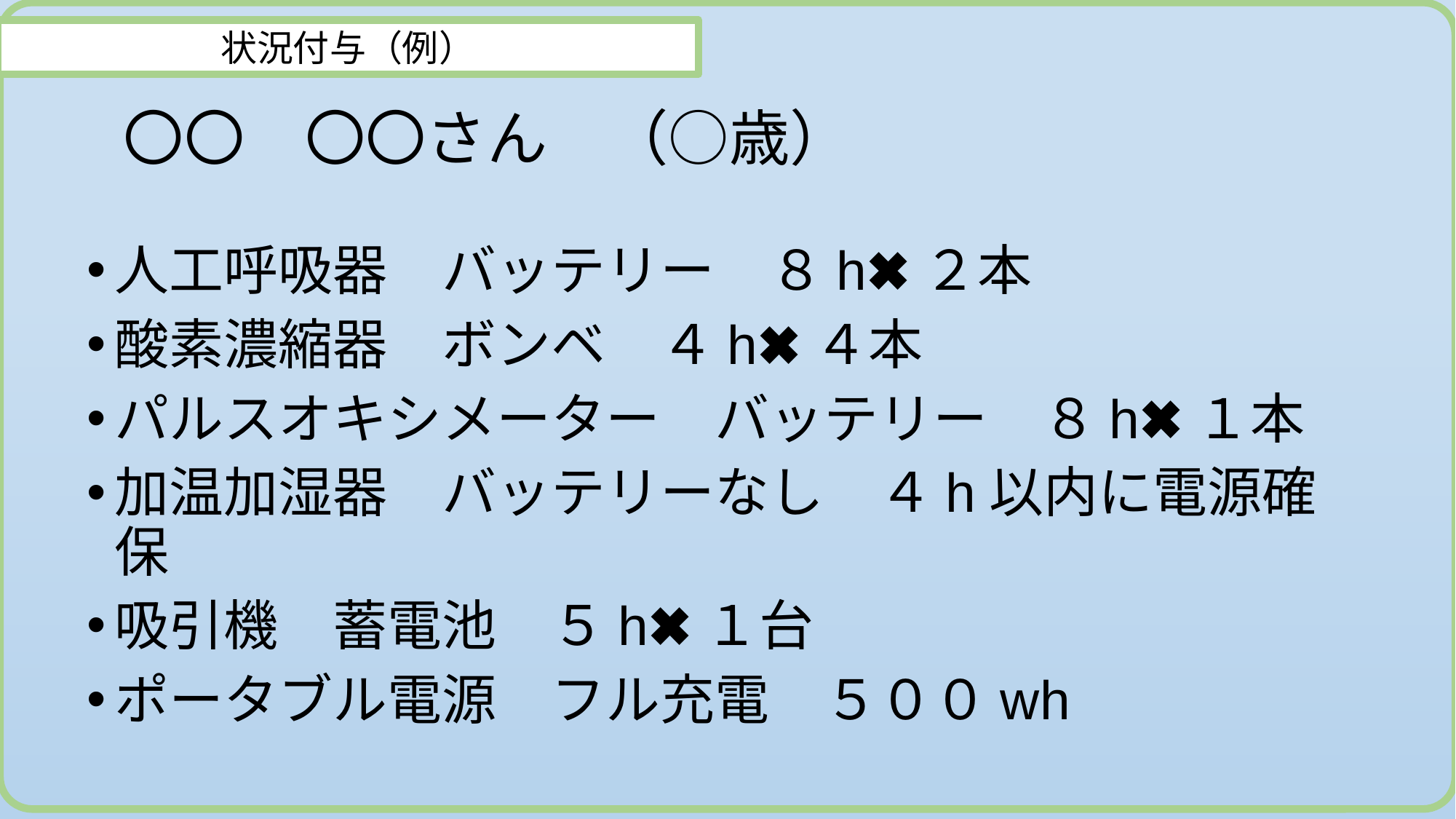

状況付与（例）
　〇〇　〇〇さん　（○歳）
人工呼吸器　バッテリー　８h✖︎２本
酸素濃縮器　ボンベ　４h✖︎４本
パルスオキシメーター　バッテリー　８h✖︎１本
加温加湿器　バッテリーなし　４h以内に電源確保
吸引機　蓄電池　５h✖︎１台
ポータブル電源　フル充電　５００wh